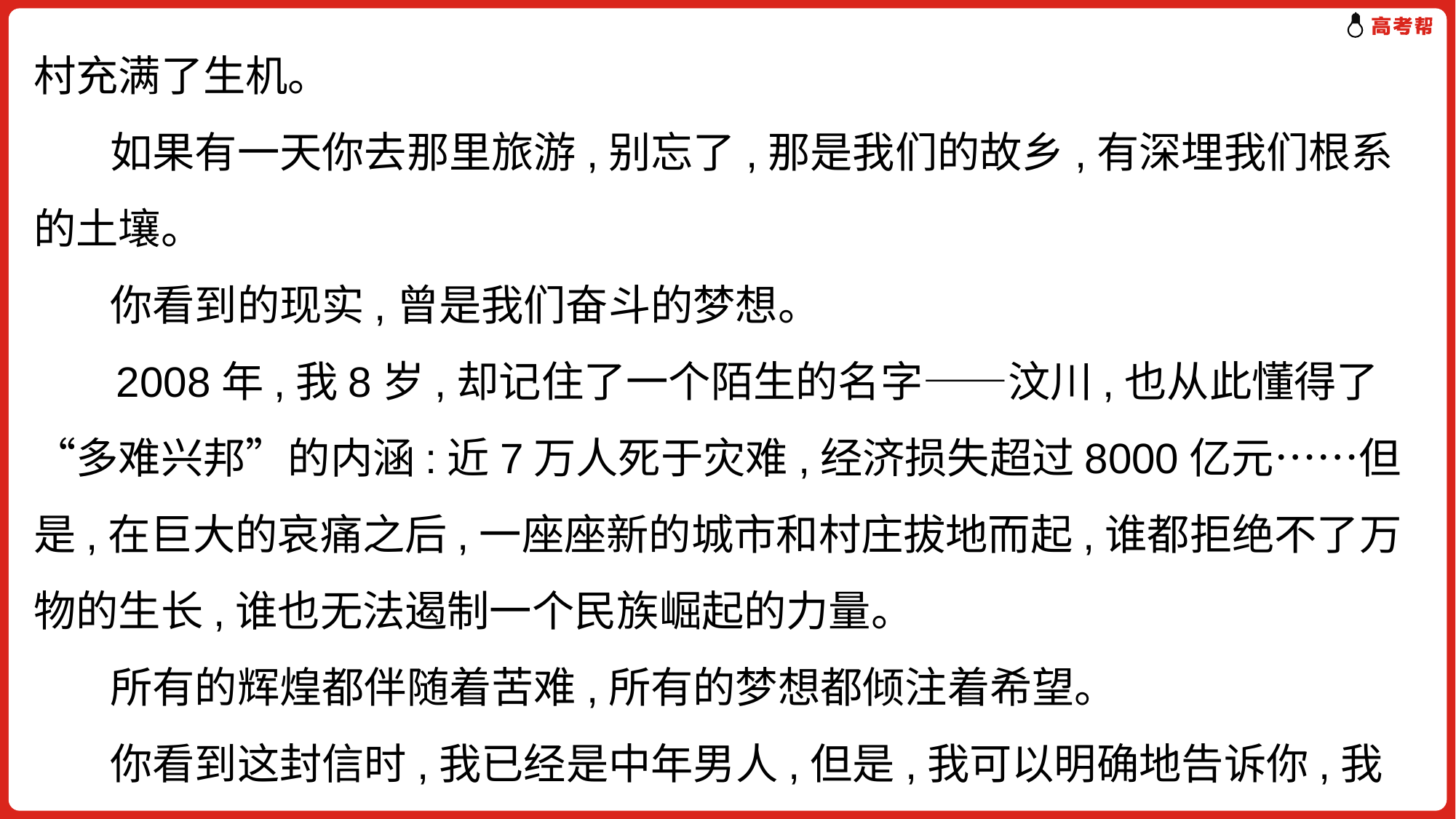

村充满了生机。
       如果有一天你去那里旅游,别忘了,那是我们的故乡,有深埋我们根系的土壤。
       你看到的现实,曾是我们奋斗的梦想。
       2008年,我8岁,却记住了一个陌生的名字——汶川,也从此懂得了“多难兴邦”的内涵:近7万人死于灾难,经济损失超过8000亿元……但是,在巨大的哀痛之后,一座座新的城市和村庄拔地而起,谁都拒绝不了万物的生长,谁也无法遏制一个民族崛起的力量。
       所有的辉煌都伴随着苦难,所有的梦想都倾注着希望。
       你看到这封信时,我已经是中年男人,但是,我可以明确地告诉你,我虽至